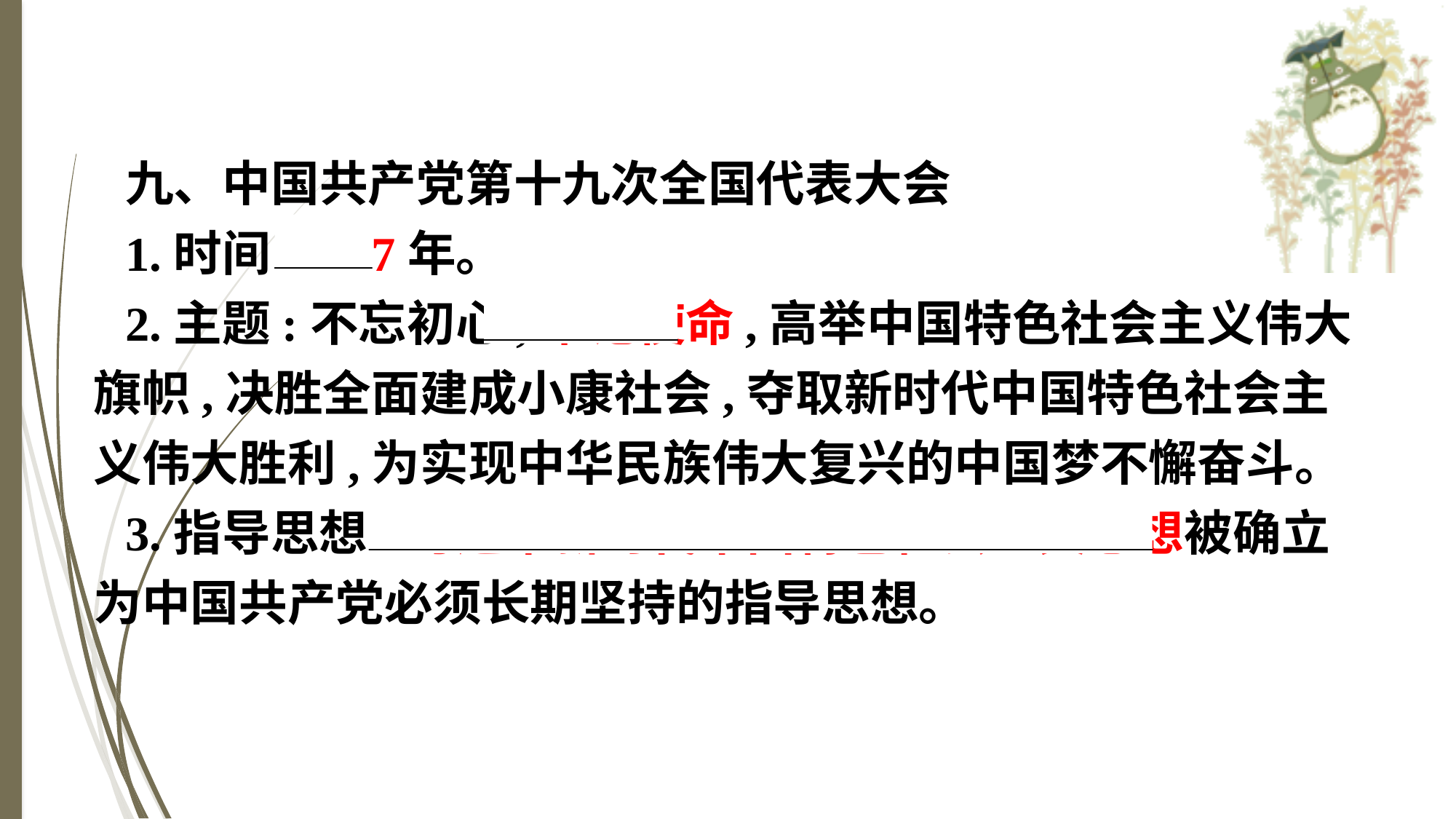

九、中国共产党第十九次全国代表大会
1.时间:2017年。
2.主题:不忘初心,牢记使命,高举中国特色社会主义伟大旗帜,决胜全面建成小康社会,夺取新时代中国特色社会主义伟大胜利,为实现中华民族伟大复兴的中国梦不懈奋斗。
3.指导思想:习近平新时代中国特色社会主义思想被确立为中国共产党必须长期坚持的指导思想。